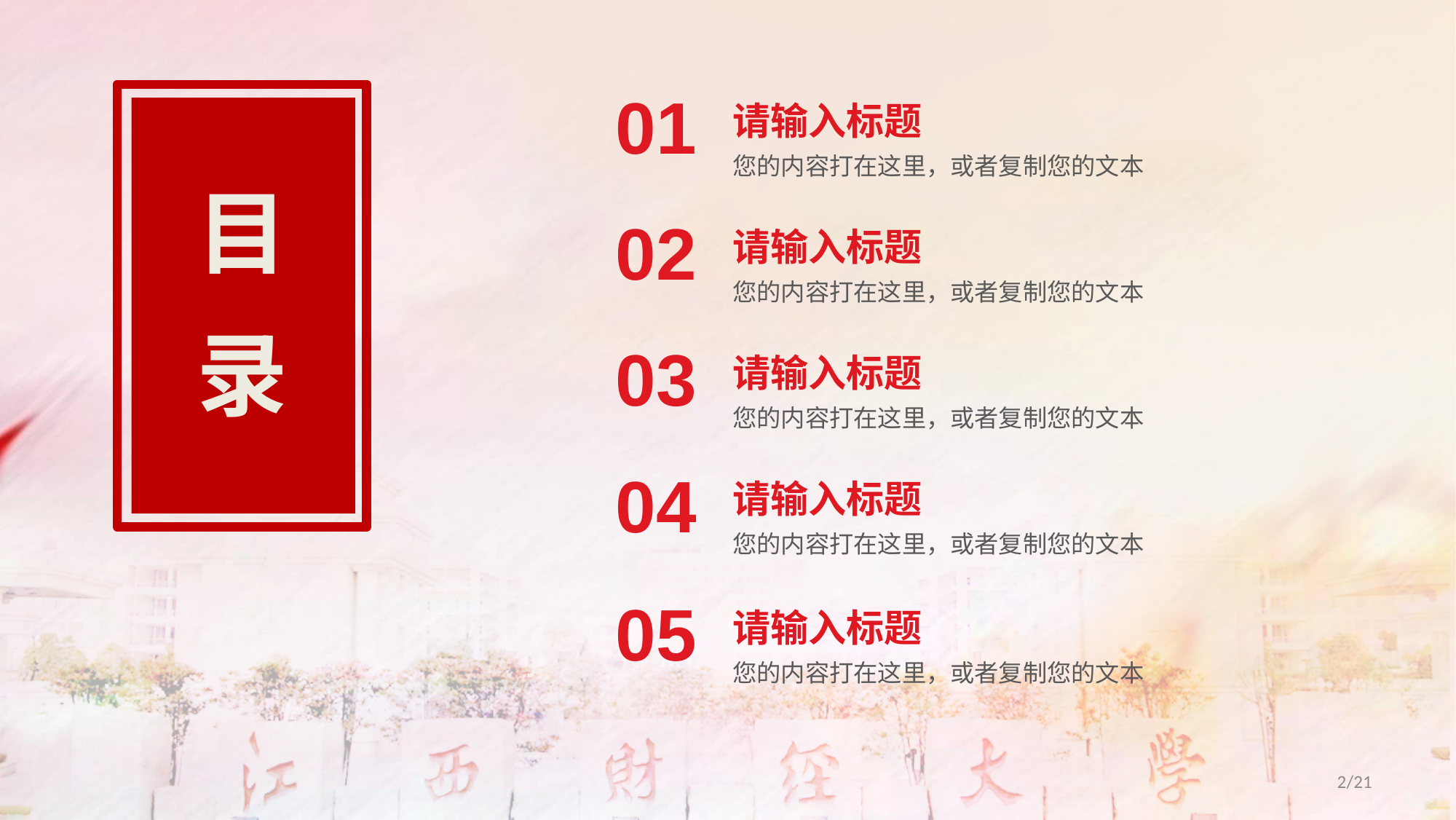

01
请输入标题
您的内容打在这里，或者复制您的文本

目
录
02
请输入标题
您的内容打在这里，或者复制您的文本
03
请输入标题
您的内容打在这里，或者复制您的文本
04
请输入标题
您的内容打在这里，或者复制您的文本
05
请输入标题
您的内容打在这里，或者复制您的文本
2/21